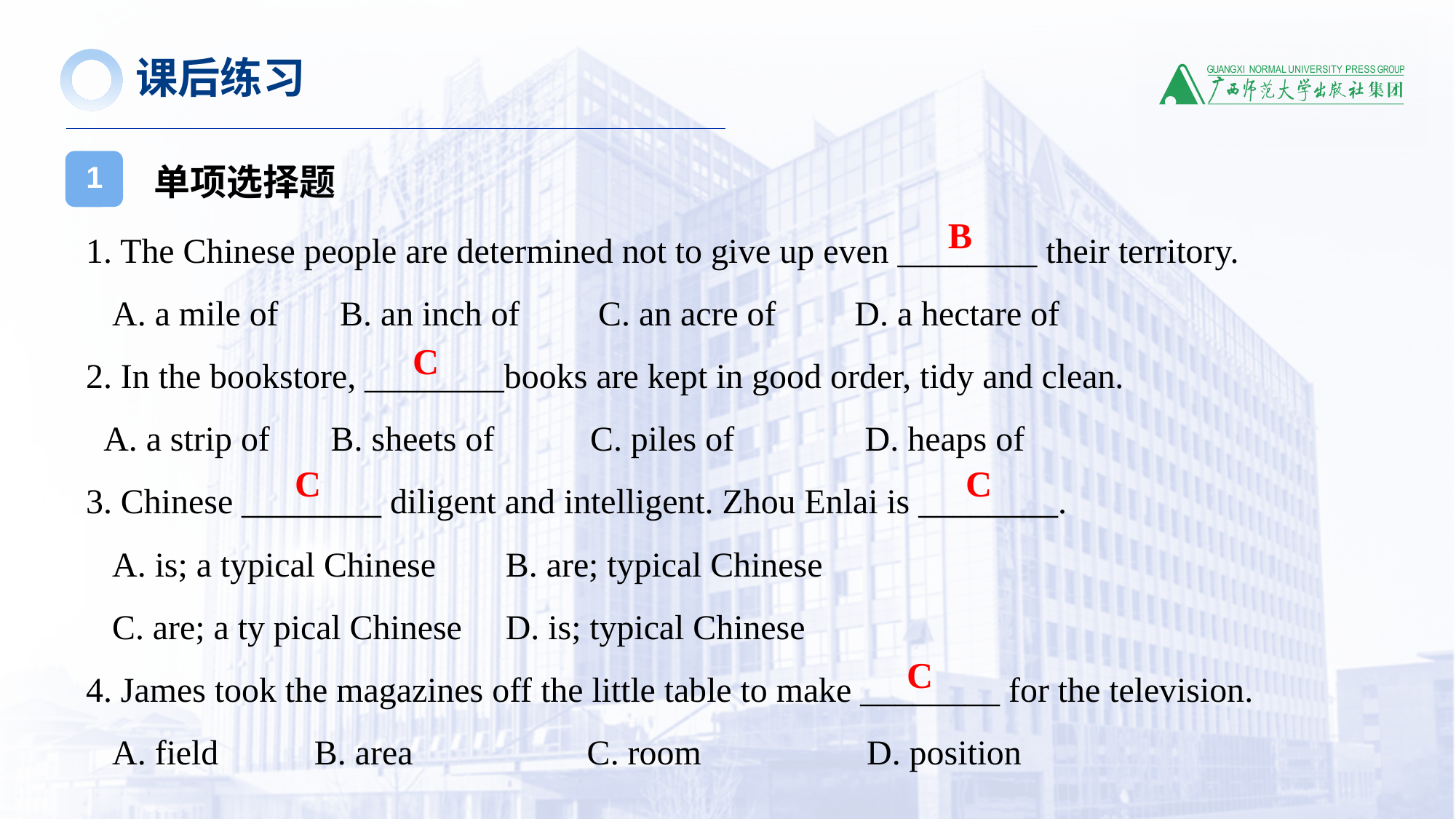

课后练习

单项选择题

1
1. The Chinese people are determined not to give up even ________ their territory.
   A. a mile of       B. an inch of         C. an acre of         D. a hectare of
2. In the bookstore, ________books are kept in good order, tidy and clean.
  A. a strip of       B. sheets of           C. piles of               D. heaps of
3. Chinese ________ diligent and intelligent. Zhou Enlai is ________.
   A. is; a typical Chinese        B. are; typical Chinese
   C. are; a ty pical Chinese     D. is; typical Chinese
4. James took the magazines off the little table to make ________ for the television.
   A. field           B. area                    C. room                   D. position
B
C
C
C
C